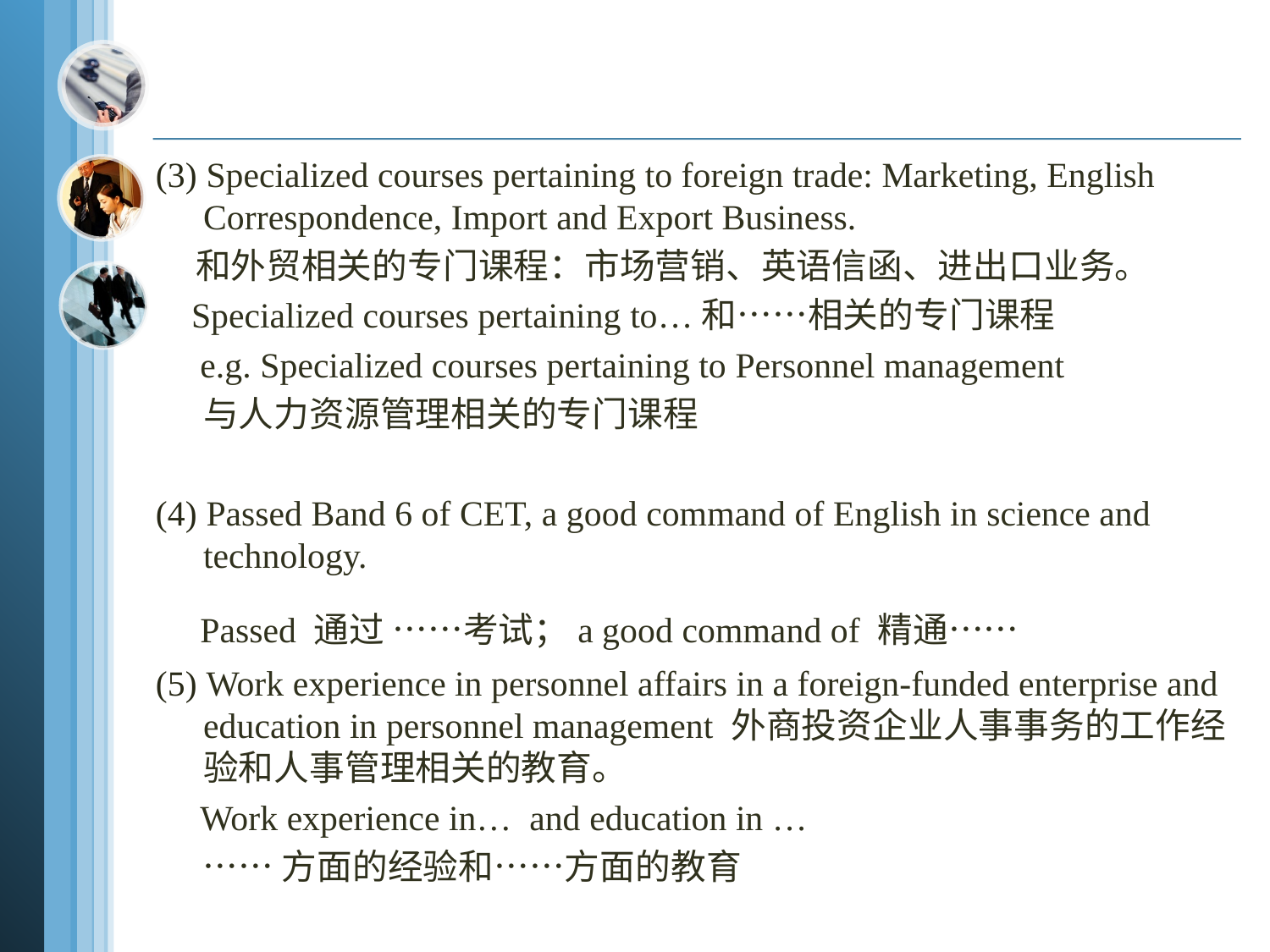

(3) Specialized courses pertaining to foreign trade: Marketing, English Correspondence, Import and Export Business.
    和外贸相关的专门课程：市场营销、英语信函、进出口业务。
    Specialized courses pertaining to…和……相关的专门课程
     e.g. Specialized courses pertaining to Personnel management
     与人力资源管理相关的专门课程

(4) Passed Band 6 of CET, a good command of English in science and technology.
     Passed 通过 ……考试；a good command of 精通……
(5) Work experience in personnel affairs in a foreign-funded enterprise and education in personnel management 外商投资企业人事事务的工作经验和人事管理相关的教育。
     Work experience in…  and education in …
      ……方面的经验和……方面的教育